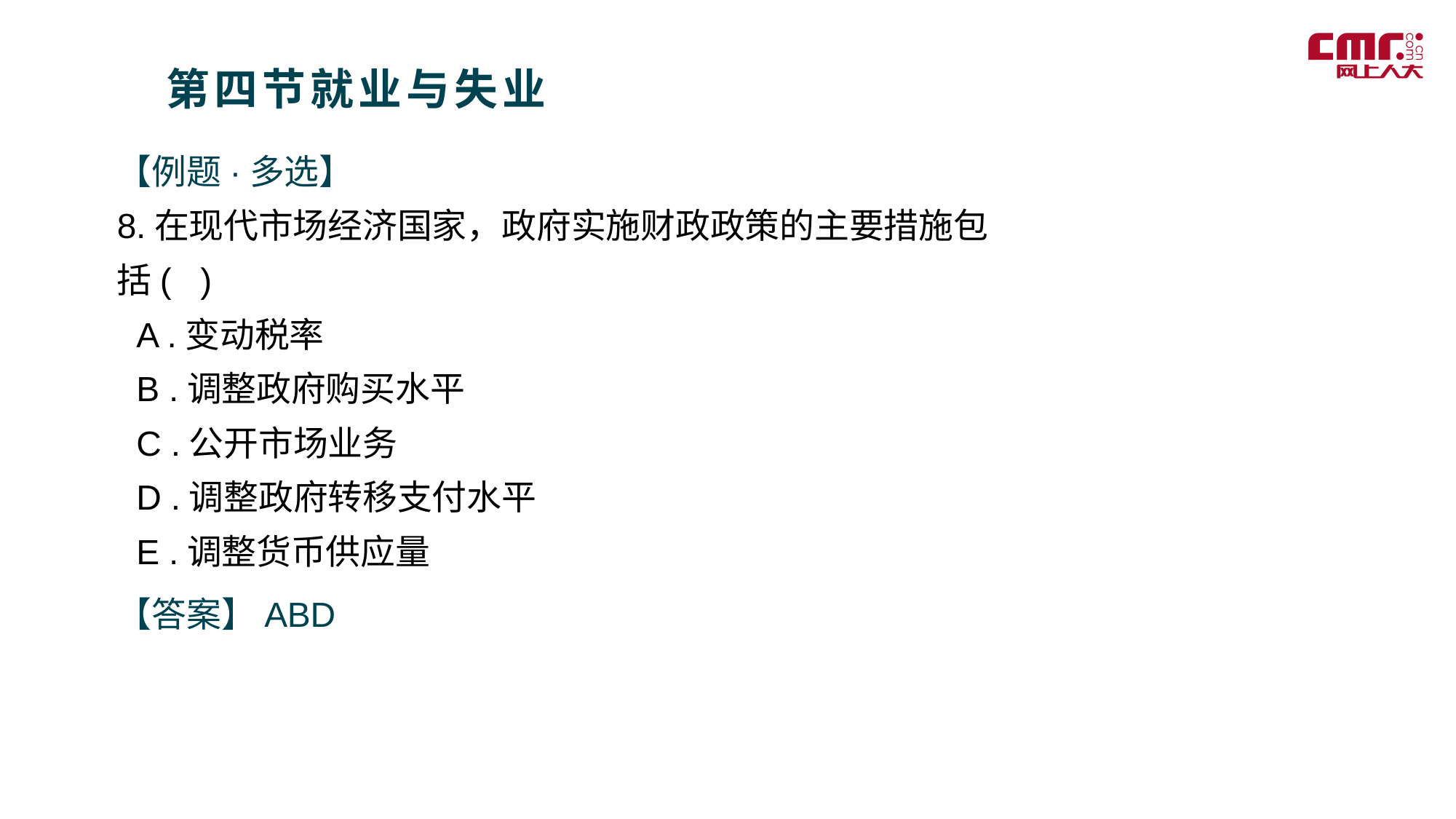

第四节就业与失业
【例题·多选】
8.在现代市场经济国家，政府实施财政政策的主要措施包括(   )
  A .变动税率
  B .调整政府购买水平
  C .公开市场业务
  D .调整政府转移支付水平
  E .调整货币供应量
【答案】ABD